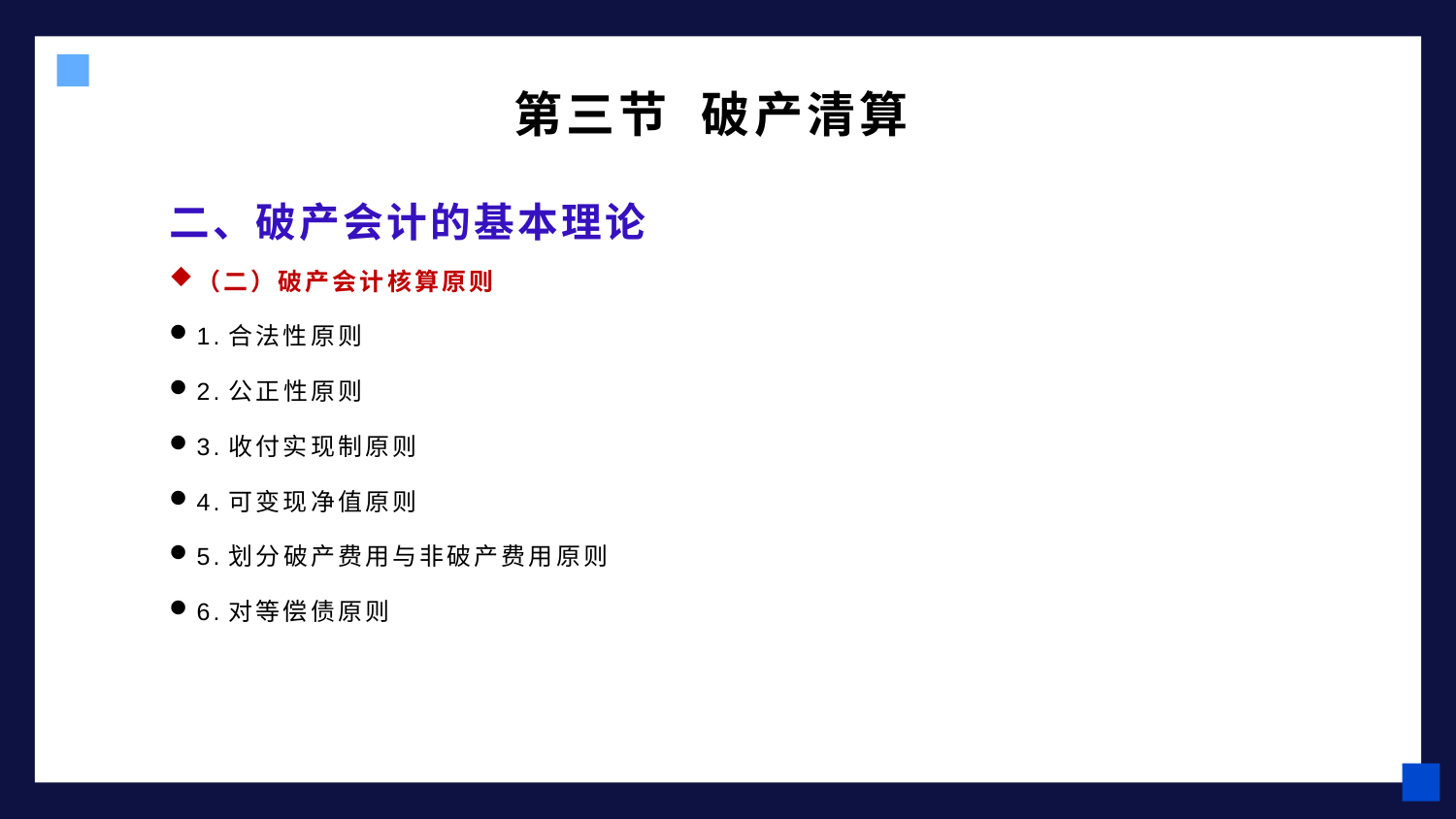

第三节  破产清算
# 二、破产会计的基本理论
（二）破产会计核算原则
1.合法性原则
2.公正性原则
3.收付实现制原则
4.可变现净值原则
5.划分破产费用与非破产费用原则
6.对等偿债原则